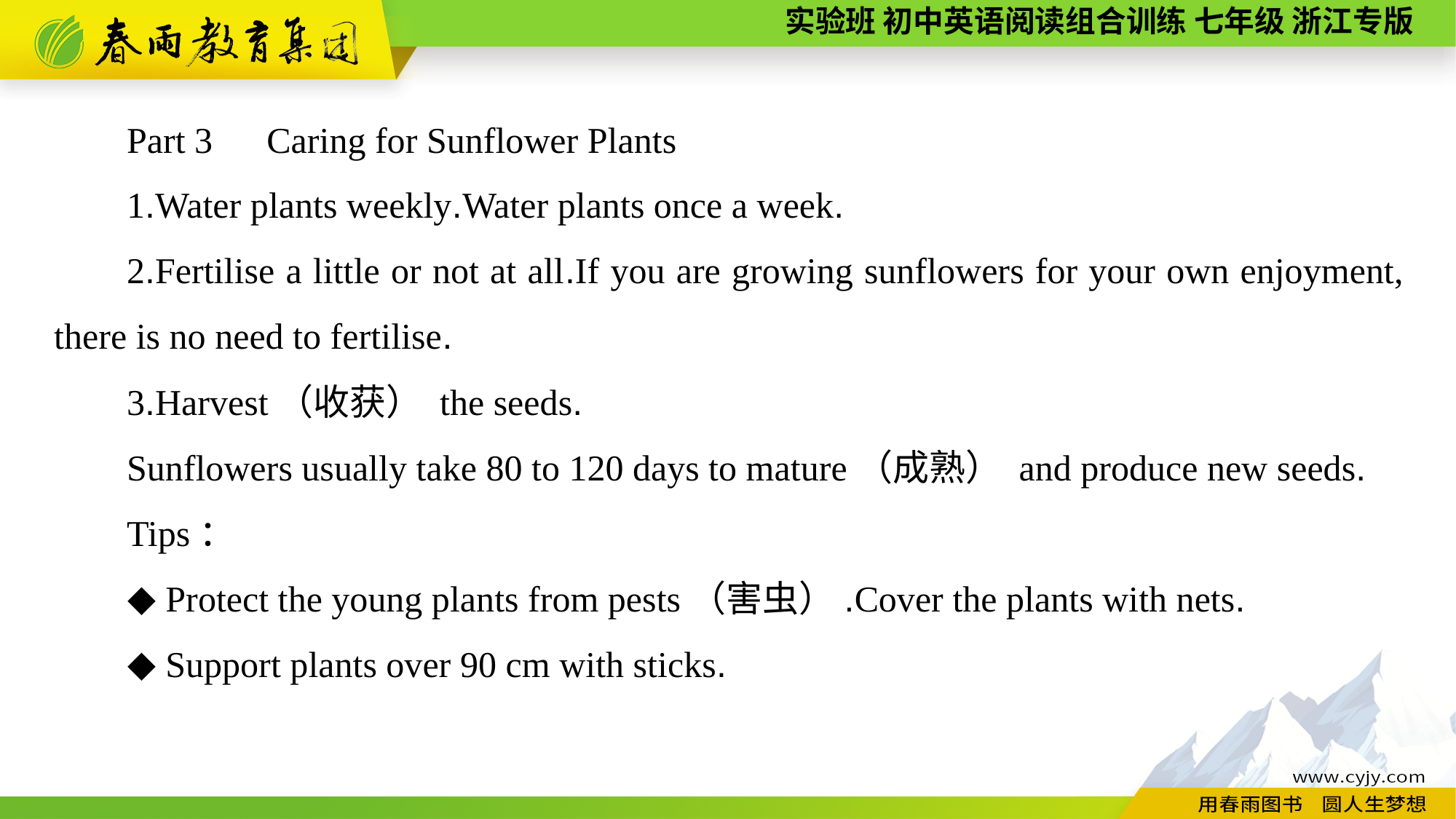

Part 3　Caring for Sunflower Plants
1.Water plants weekly.Water plants once a week.
2.Fertilise a little or not at all.If you are growing sunflowers for your own enjoyment, there is no need to fertilise.
3.Harvest（收获） the seeds.
Sunflowers usually take 80 to 120 days to mature（成熟） and produce new seeds.
Tips：
◆ Protect the young plants from pests（害虫）.Cover the plants with nets.
◆ Support plants over 90 cm with sticks.